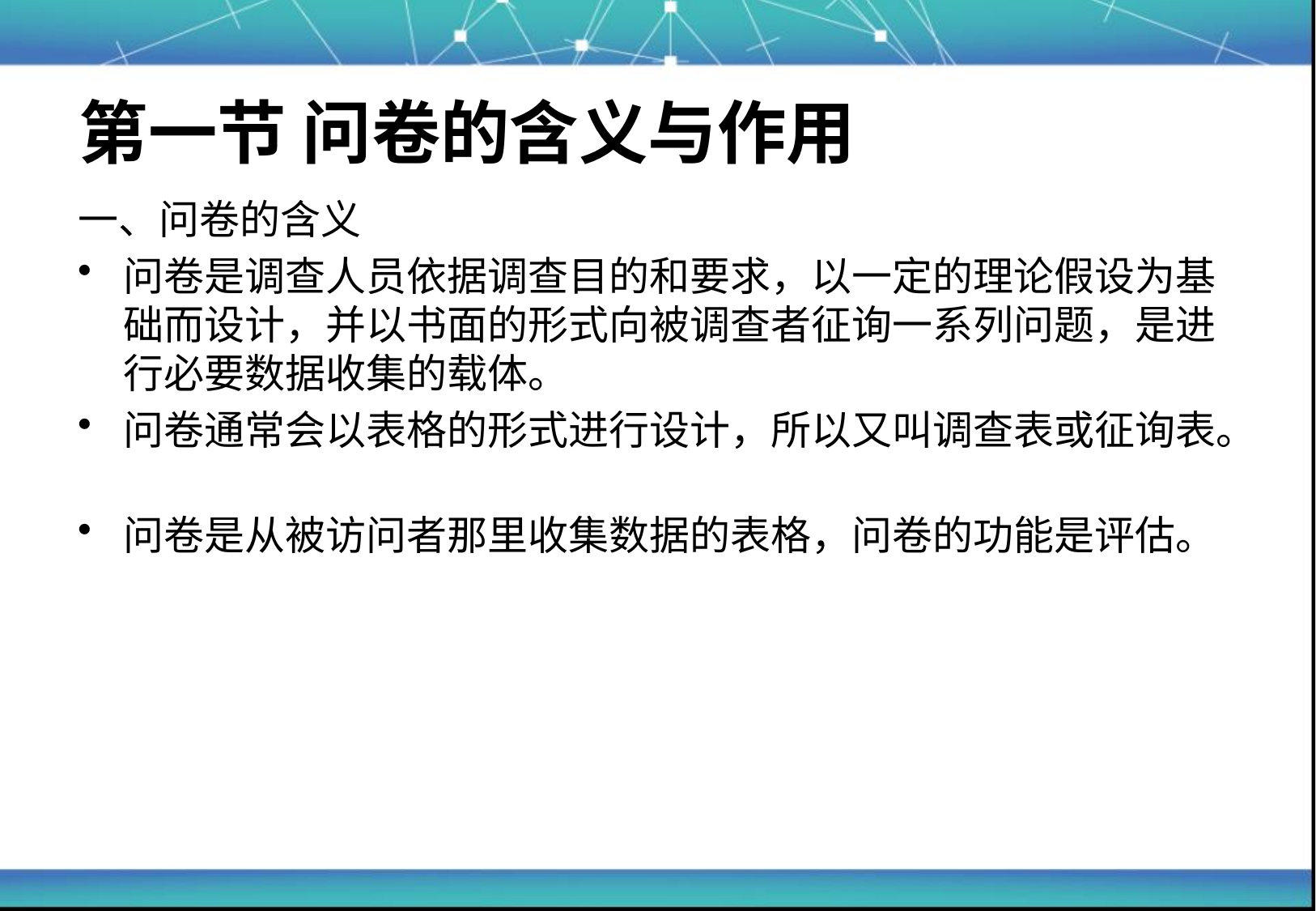

# 第一节 问卷的含义与作用
一、问卷的含义
问卷是调查人员依据调查目的和要求，以一定的理论假设为基础而设计，并以书面的形式向被调查者征询一系列问题，是进行必要数据收集的载体。
问卷通常会以表格的形式进行设计，所以又叫调查表或征询表。
问卷是从被访问者那里收集数据的表格，问卷的功能是评估。